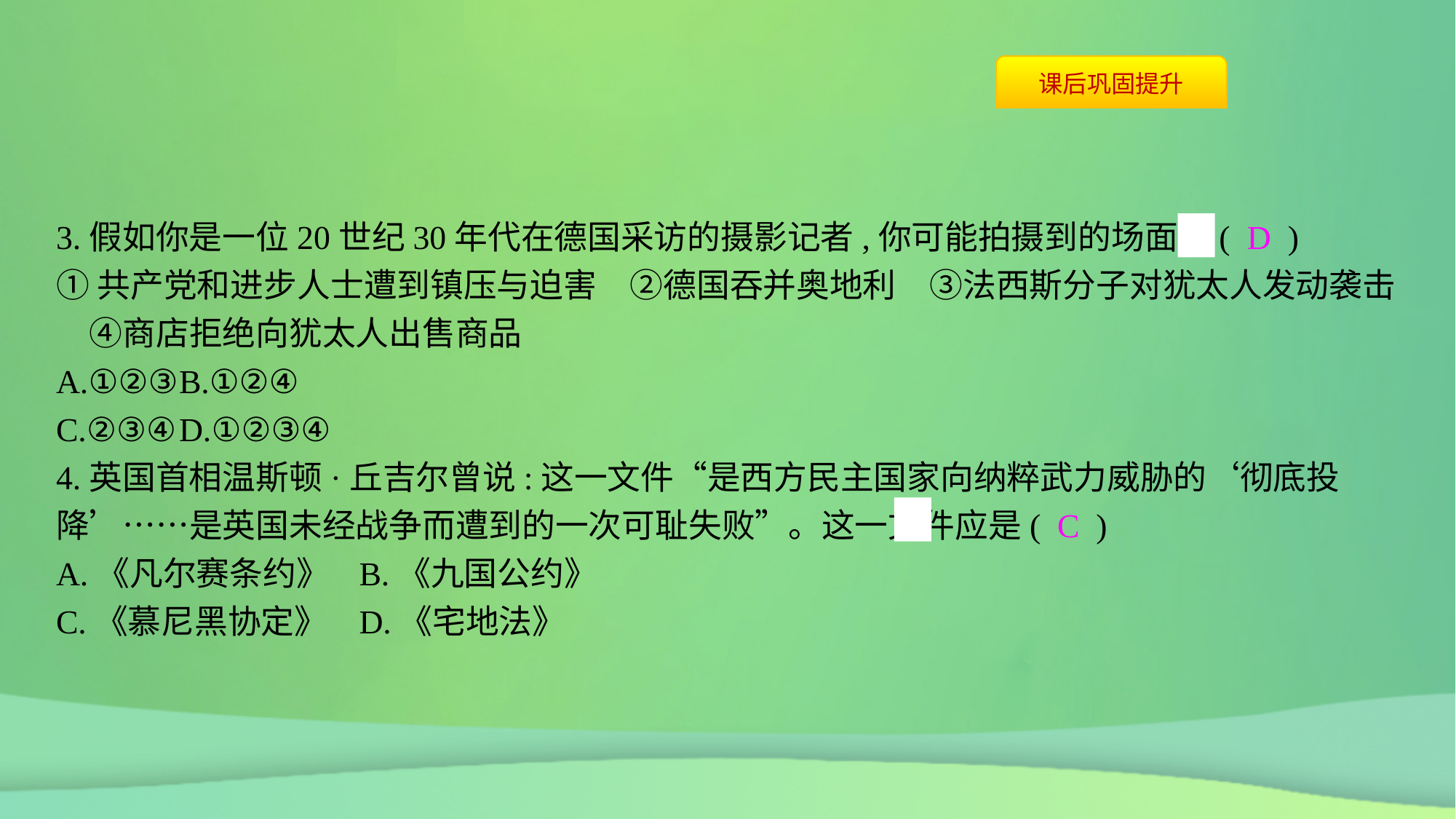

3.假如你是一位20世纪30年代在德国采访的摄影记者,你可能拍摄到的场面有(  D  )
①共产党和进步人士遭到镇压与迫害　②德国吞并奥地利　③法西斯分子对犹太人发动袭击　④商店拒绝向犹太人出售商品
A.①②③	B.①②④
C.②③④	D.①②③④
4.英国首相温斯顿·丘吉尔曾说:这一文件“是西方民主国家向纳粹武力威胁的‘彻底投降’……是英国未经战争而遭到的一次可耻失败”。这一文件应是(  C  )
A.《凡尔赛条约》	B.《九国公约》
C.《慕尼黑协定》	D.《宅地法》